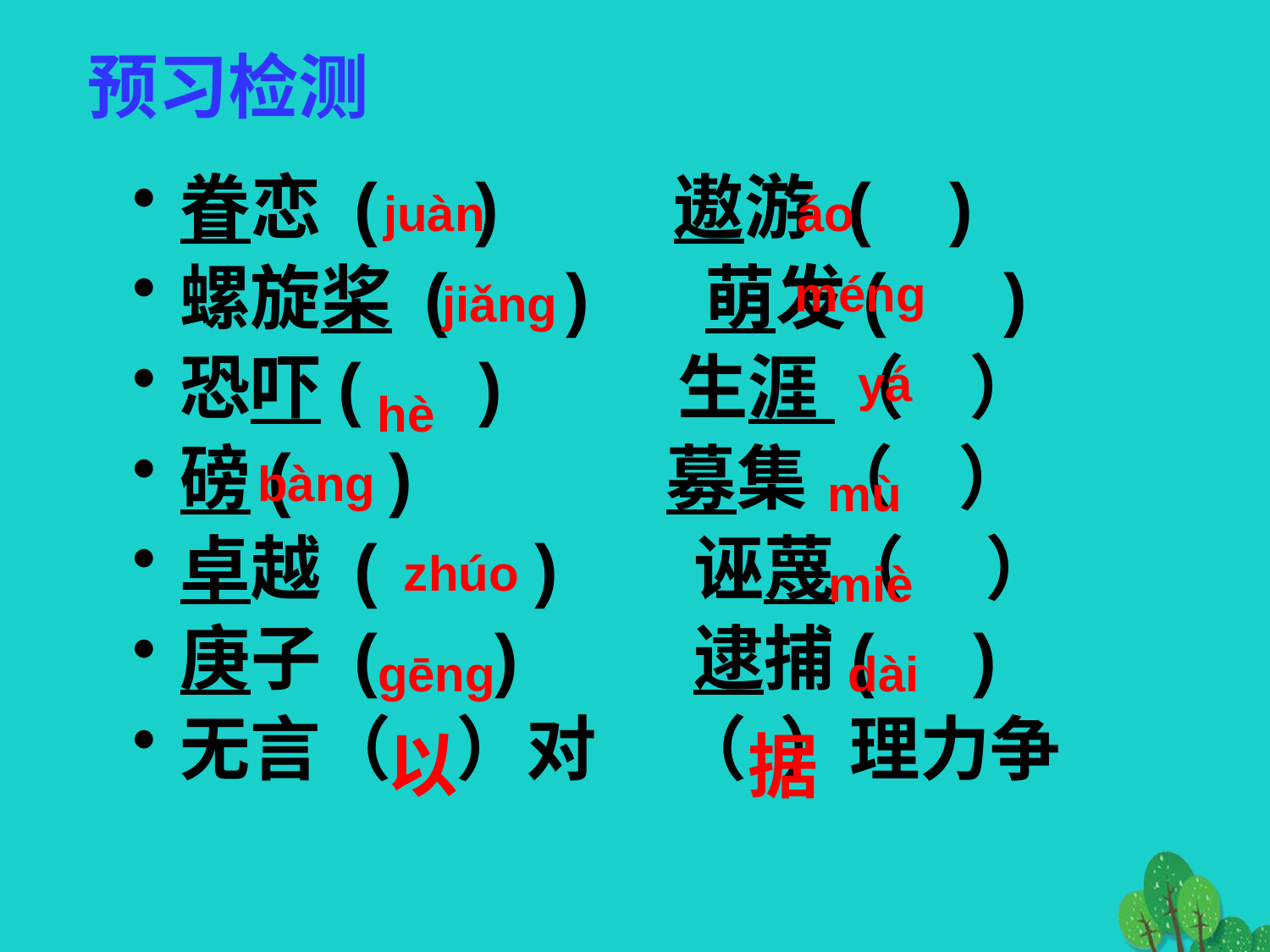

预习检测
# 眷恋 (     )        遨游 (    )
螺旋桨 (      )     萌发(      )
恐吓(      )        生涯 （    ）
磅(     )            募集 （    ）
卓越 (        )      诬蔑（     ）
庚子 (      )        逮捕(     )
无言（    ）对     （  ）理力争
juàn
áo
méng
jiǎng
yá
hè
bàng
mù
zhúo
miè
gēng
dài
以
据